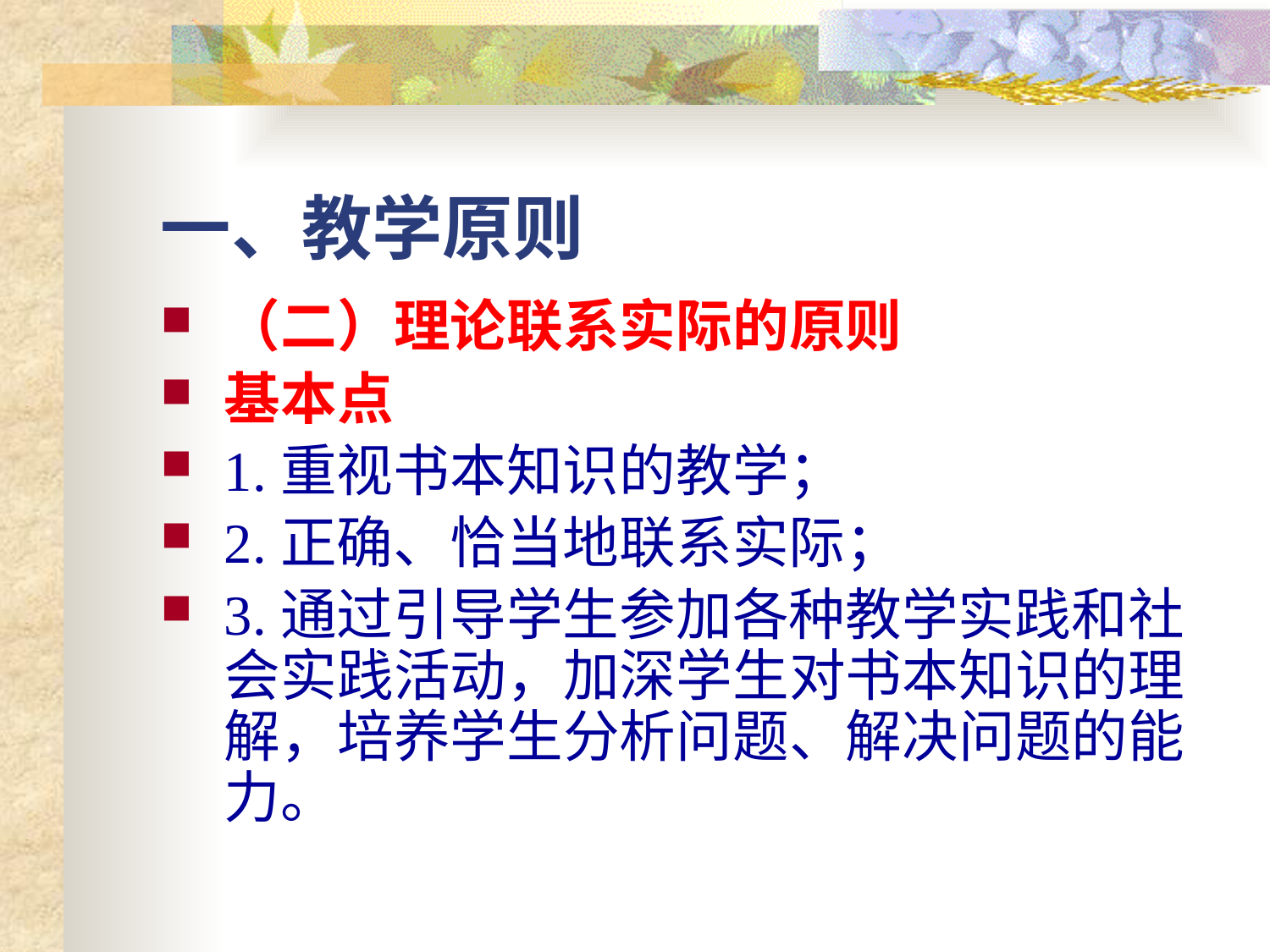

# 一、教学原则
（二）理论联系实际的原则
基本点
1.重视书本知识的教学；
2.正确、恰当地联系实际；
3.通过引导学生参加各种教学实践和社会实践活动，加深学生对书本知识的理解，培养学生分析问题、解决问题的能力。